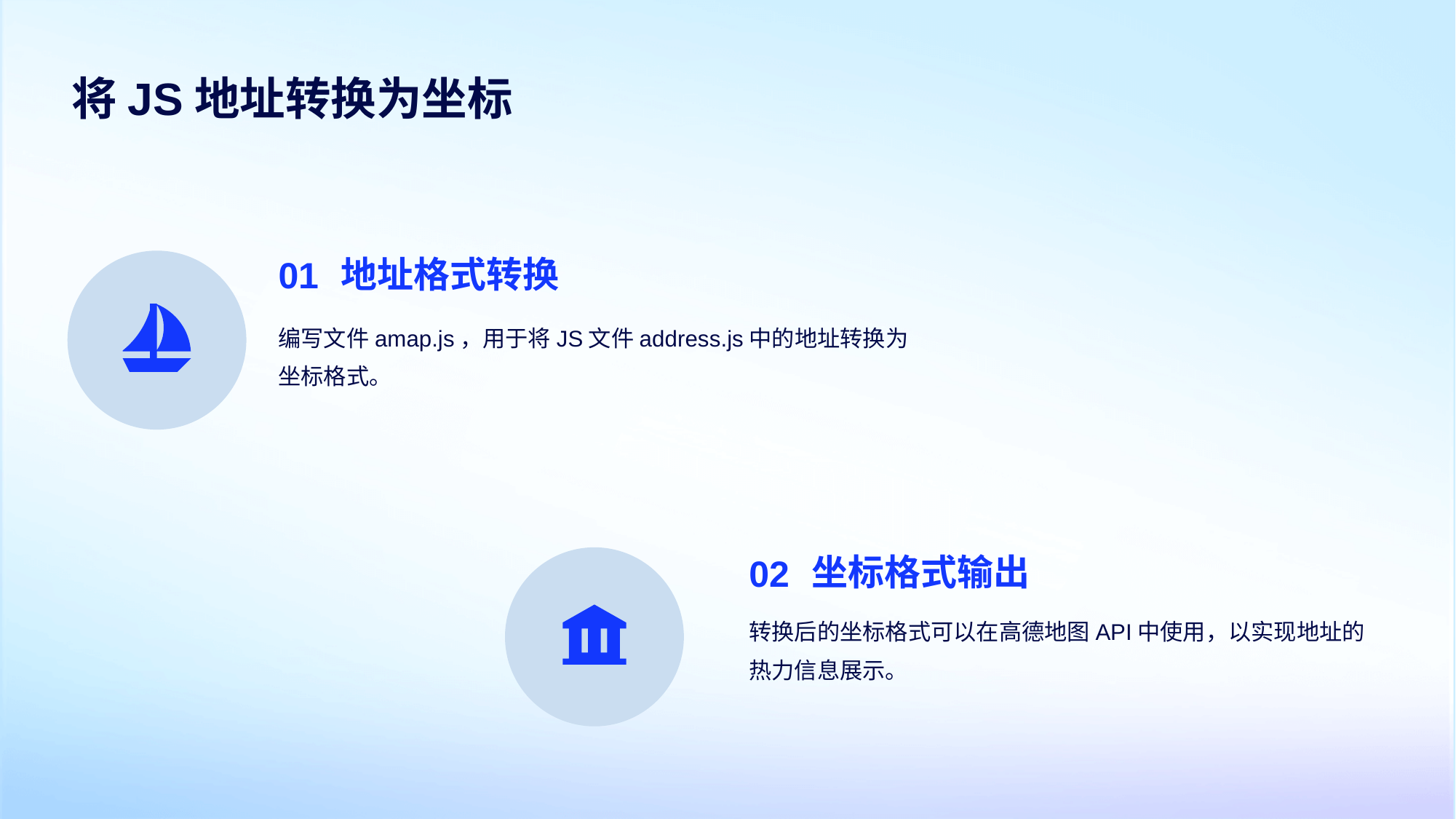

将JS地址转换为坐标
01
地址格式转换

编写文件amap.js，用于将JS文件address.js中的地址转换为坐标格式。
02
坐标格式输出

转换后的坐标格式可以在高德地图API中使用，以实现地址的热力信息展示。